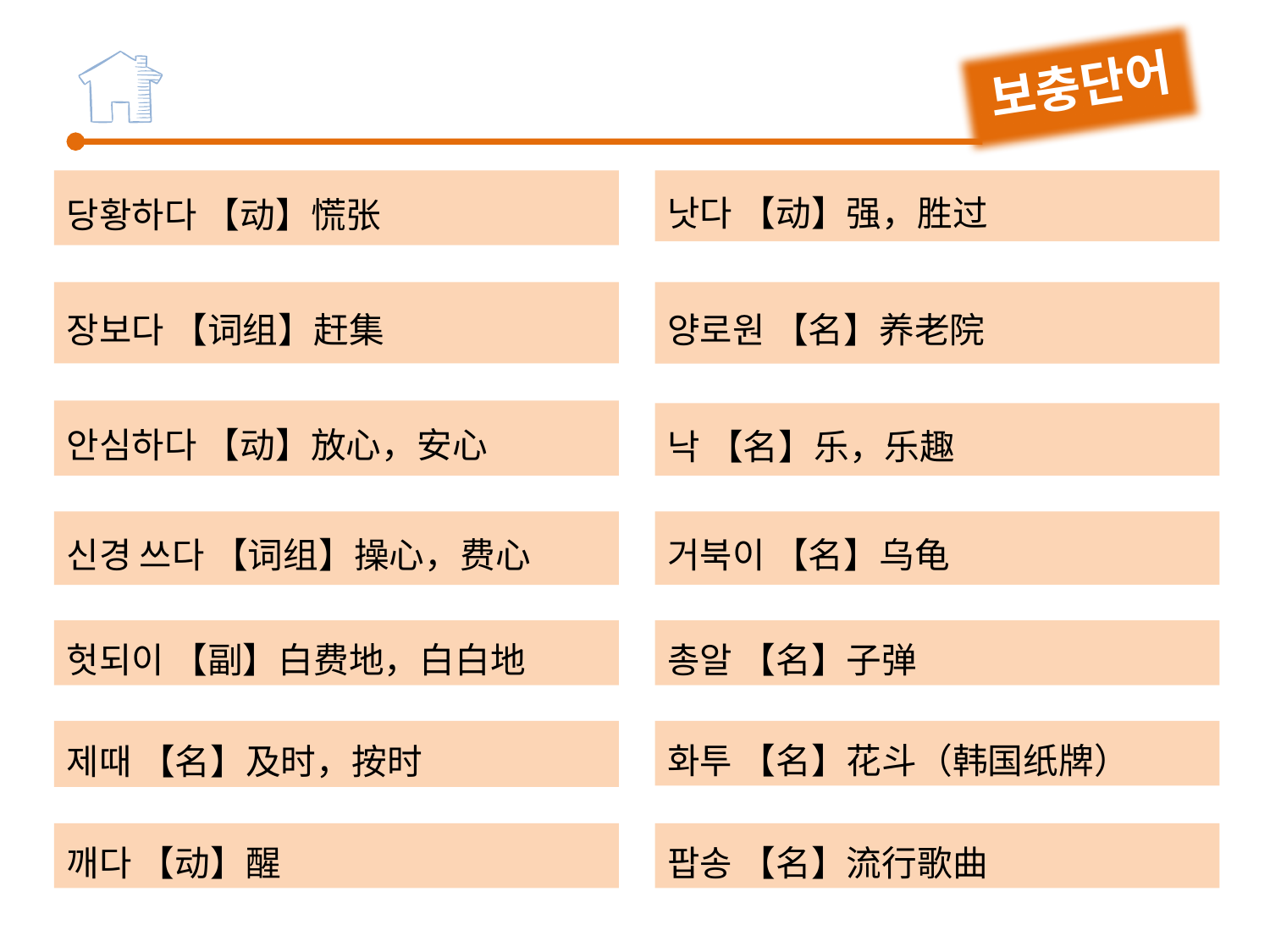

보충단어

당황하다 【动】慌张
낫다 【动】强，胜过
장보다 【词组】赶集
양로원 【名】养老院
안심하다 【动】放心，安心
낙 【名】乐，乐趣
신경 쓰다 【词组】操心，费心
거북이 【名】乌龟
헛되이 【副】白费地，白白地
총알 【名】子弹
제때 【名】及时，按时
화투 【名】花斗（韩国纸牌）
깨다 【动】醒
팝송 【名】流行歌曲